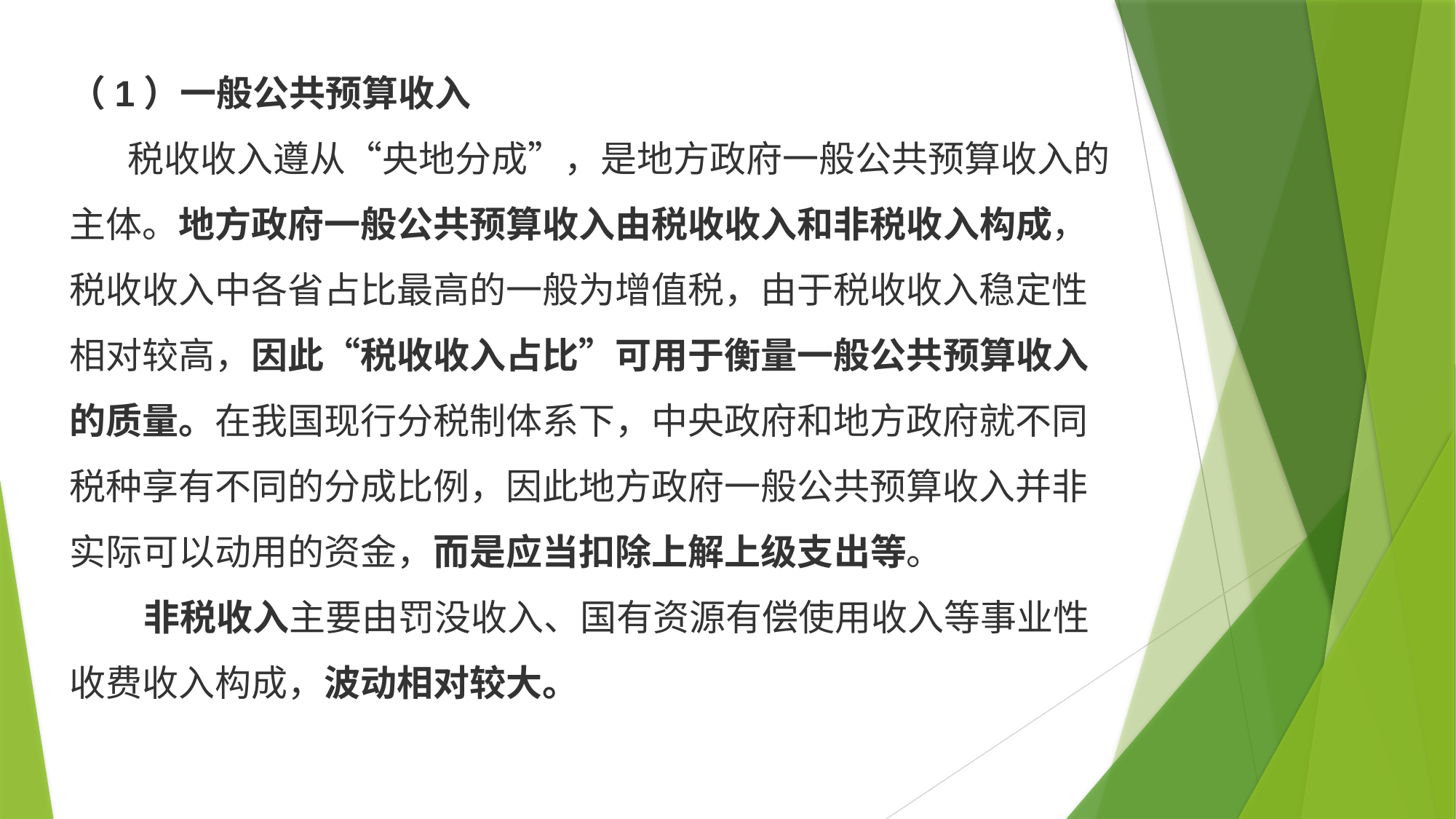

（1）一般公共预算收入
      税收收入遵从“央地分成”，是地方政府一般公共预算收入的主体。地方政府一般公共预算收入由税收收入和非税收入构成，税收收入中各省占比最高的一般为增值税，由于税收收入稳定性相对较高，因此“税收收入占比”可用于衡量一般公共预算收入的质量。在我国现行分税制体系下，中央政府和地方政府就不同税种享有不同的分成比例，因此地方政府一般公共预算收入并非实际可以动用的资金，而是应当扣除上解上级支出等。
        非税收入主要由罚没收入、国有资源有偿使用收入等事业性收费收入构成，波动相对较大。